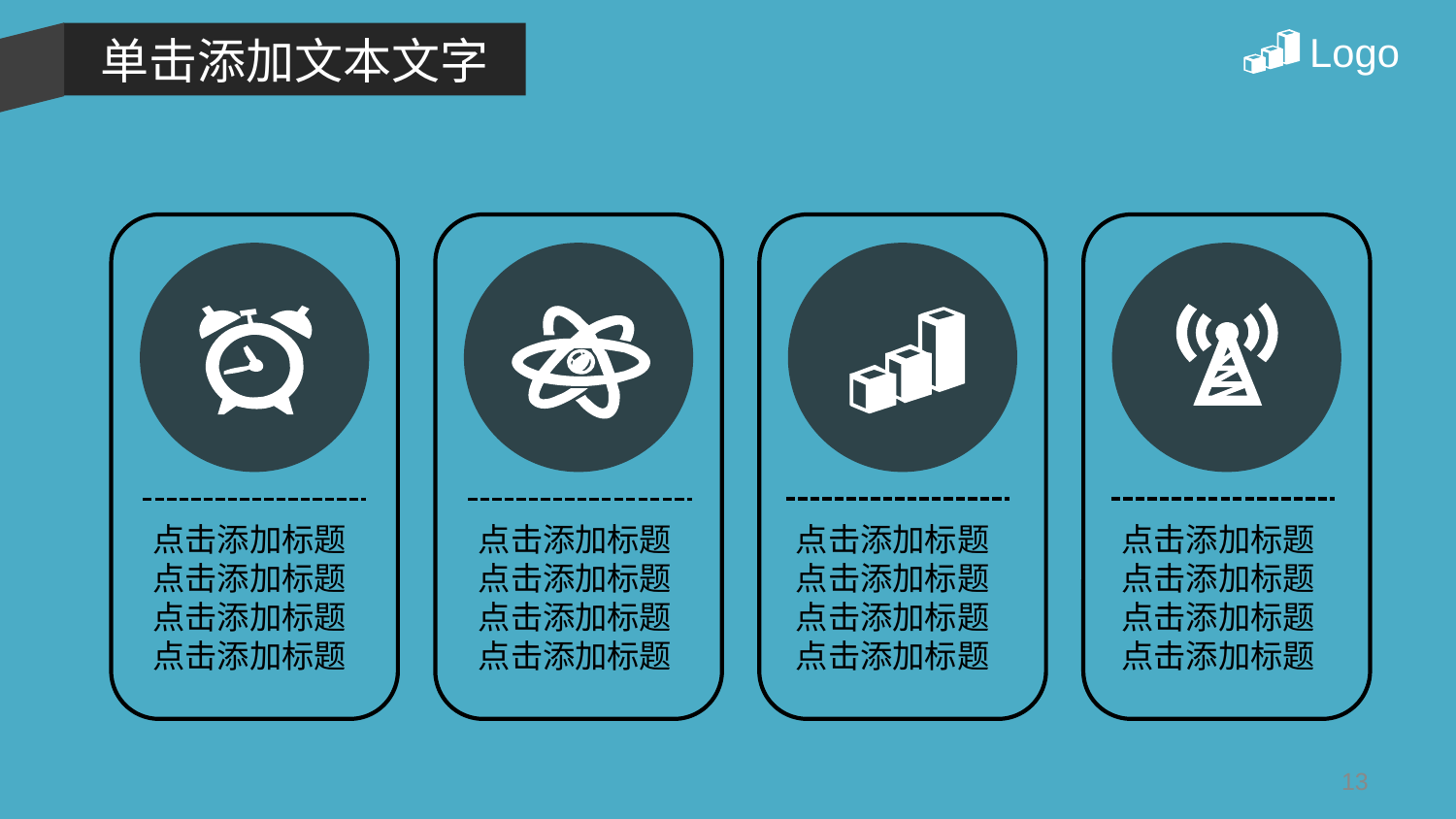

Logo
单击添加文本文字

点击添加标题
点击添加标题
点击添加标题
点击添加标题

点击添加标题
点击添加标题
点击添加标题
点击添加标题

点击添加标题
点击添加标题
点击添加标题
点击添加标题

点击添加标题
点击添加标题
点击添加标题
点击添加标题
13